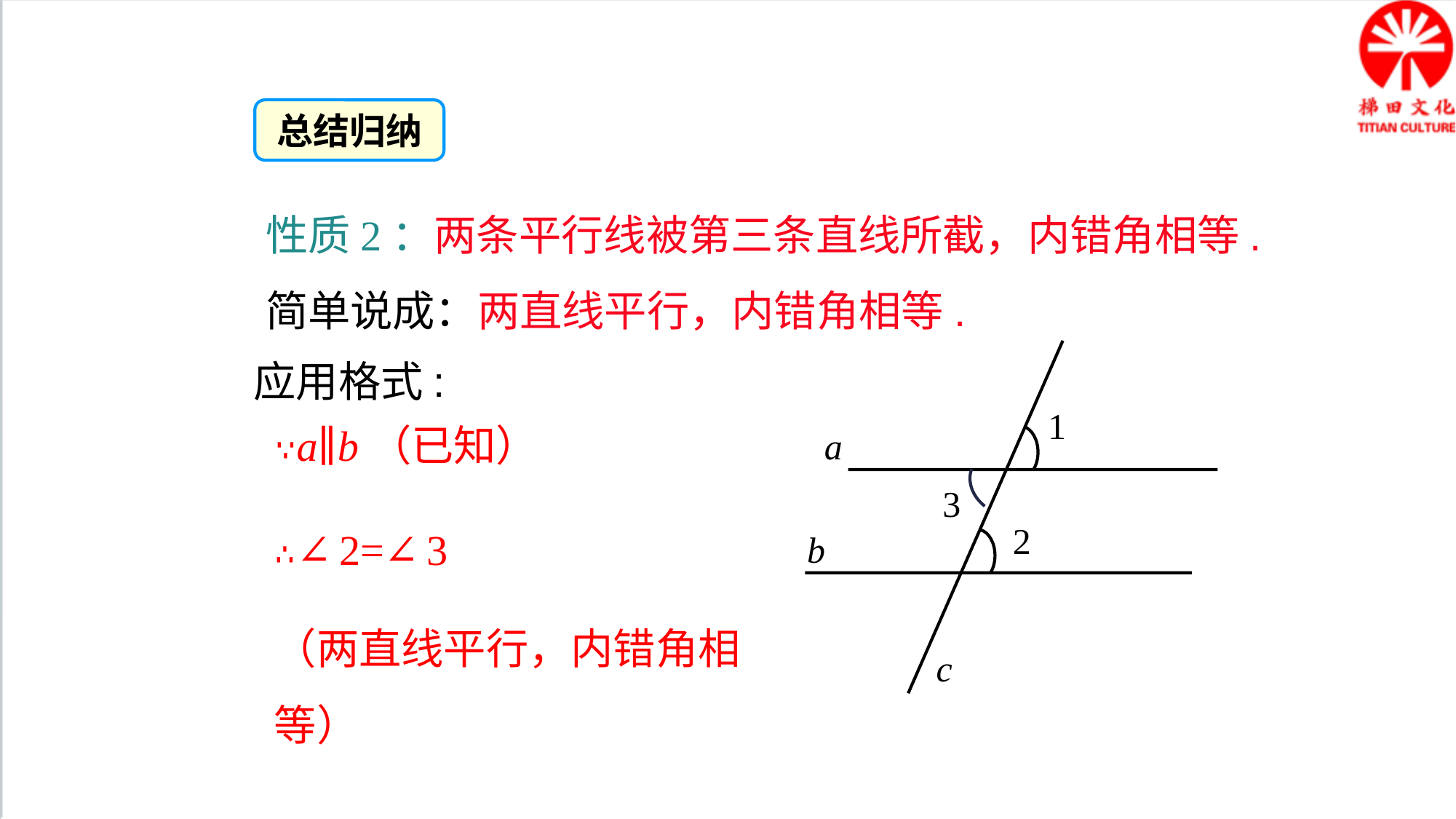

总结归纳
性质2：两条平行线被第三条直线所截，内错角相等.
简单说成：两直线平行，内错角相等.

1
a

2
b

c

3
应用格式:
∵a∥b（已知）
∴∠2=∠3
（两直线平行，内错角相等）